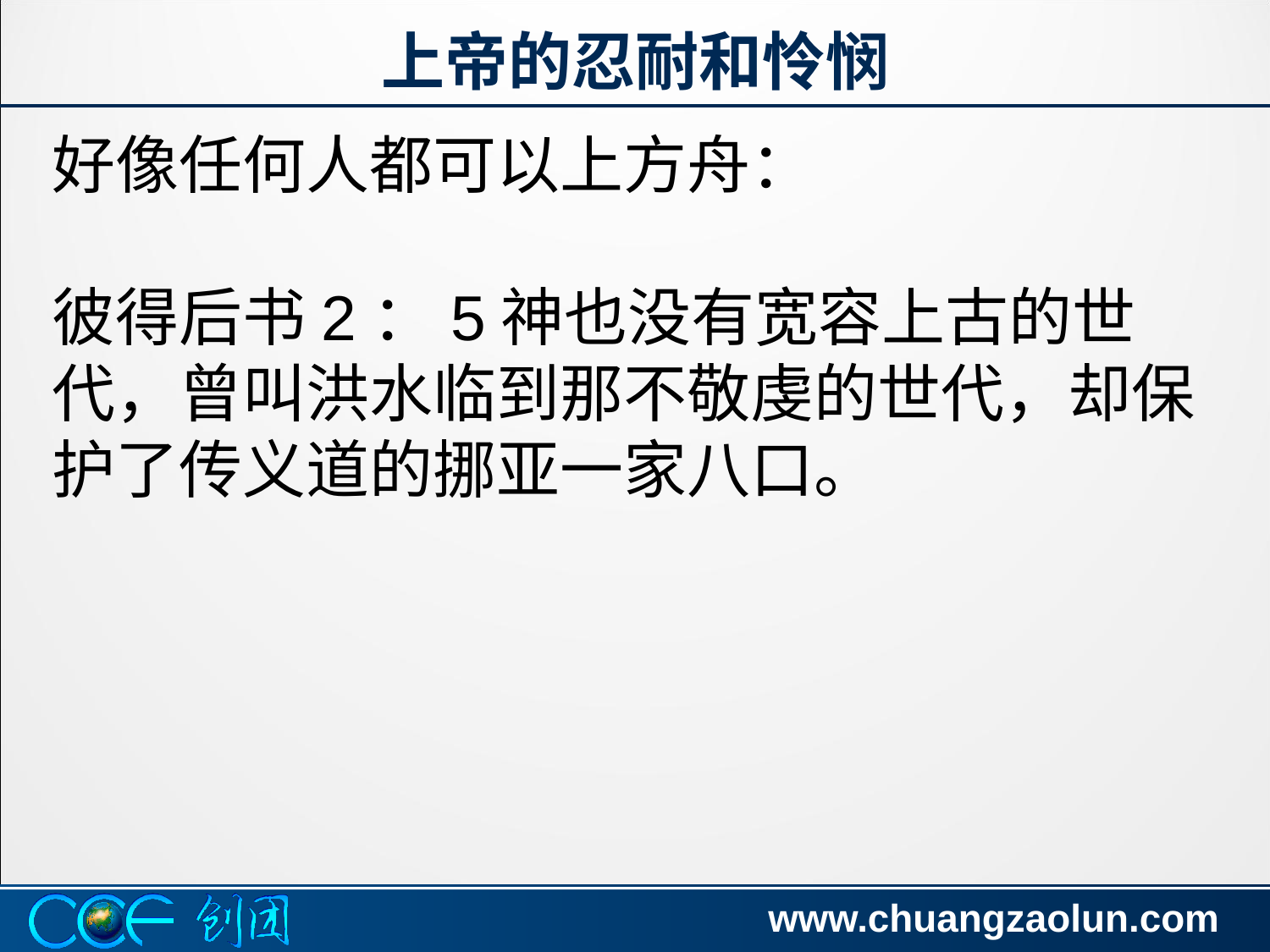

# 上帝的忍耐和怜悯
好像任何人都可以上方舟：

彼得后书2：5神也没有宽容上古的世代，曾叫洪水临到那不敬虔的世代，却保护了传义道的挪亚一家八口。